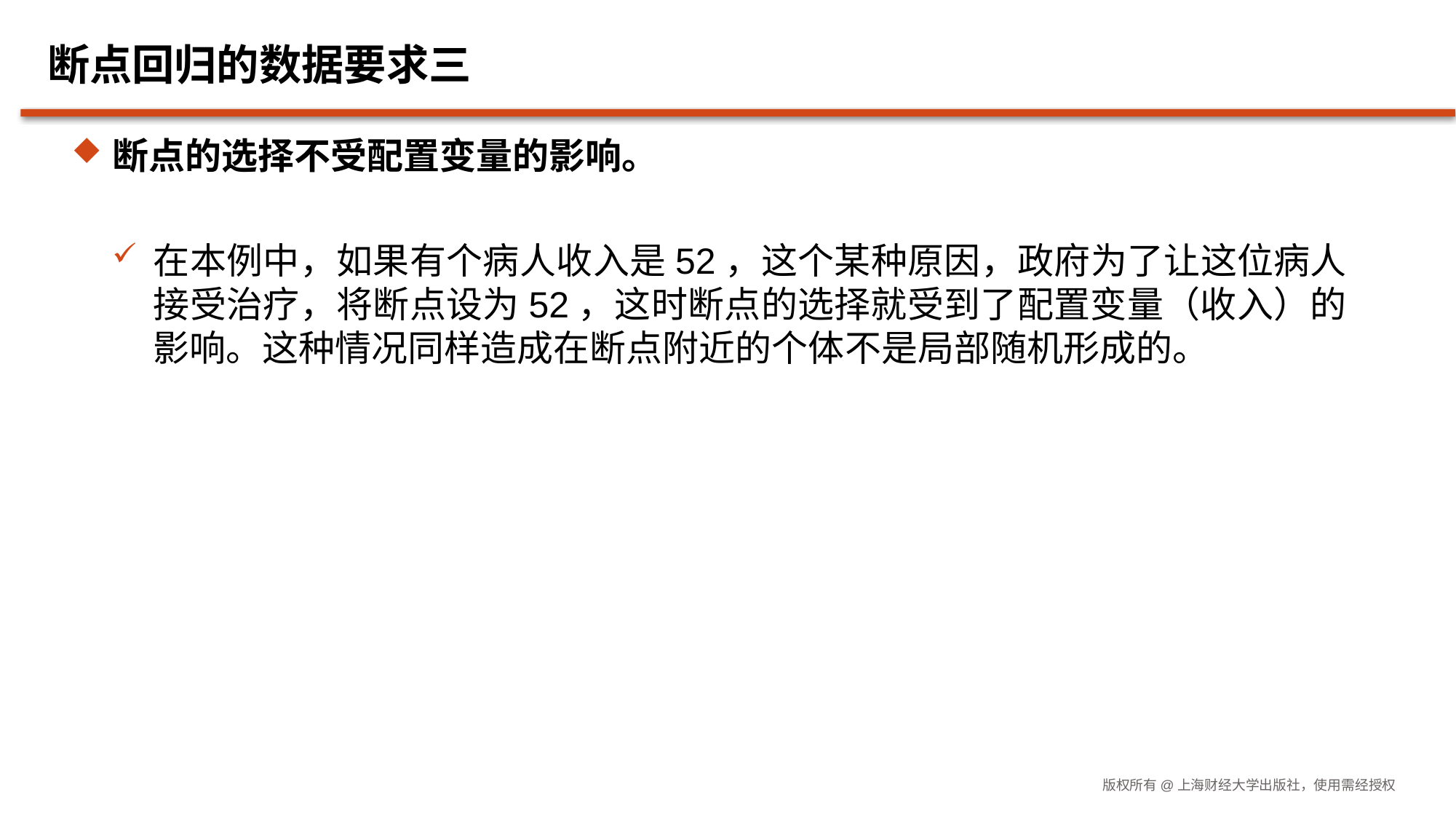

# 断点回归的数据要求三
断点的选择不受配置变量的影响。

在本例中，如果有个病人收入是52，这个某种原因，政府为了让这位病人接受治疗，将断点设为52，这时断点的选择就受到了配置变量（收入）的影响。这种情况同样造成在断点附近的个体不是局部随机形成的。

版权所有@上海财经大学出版社，使用需经授权